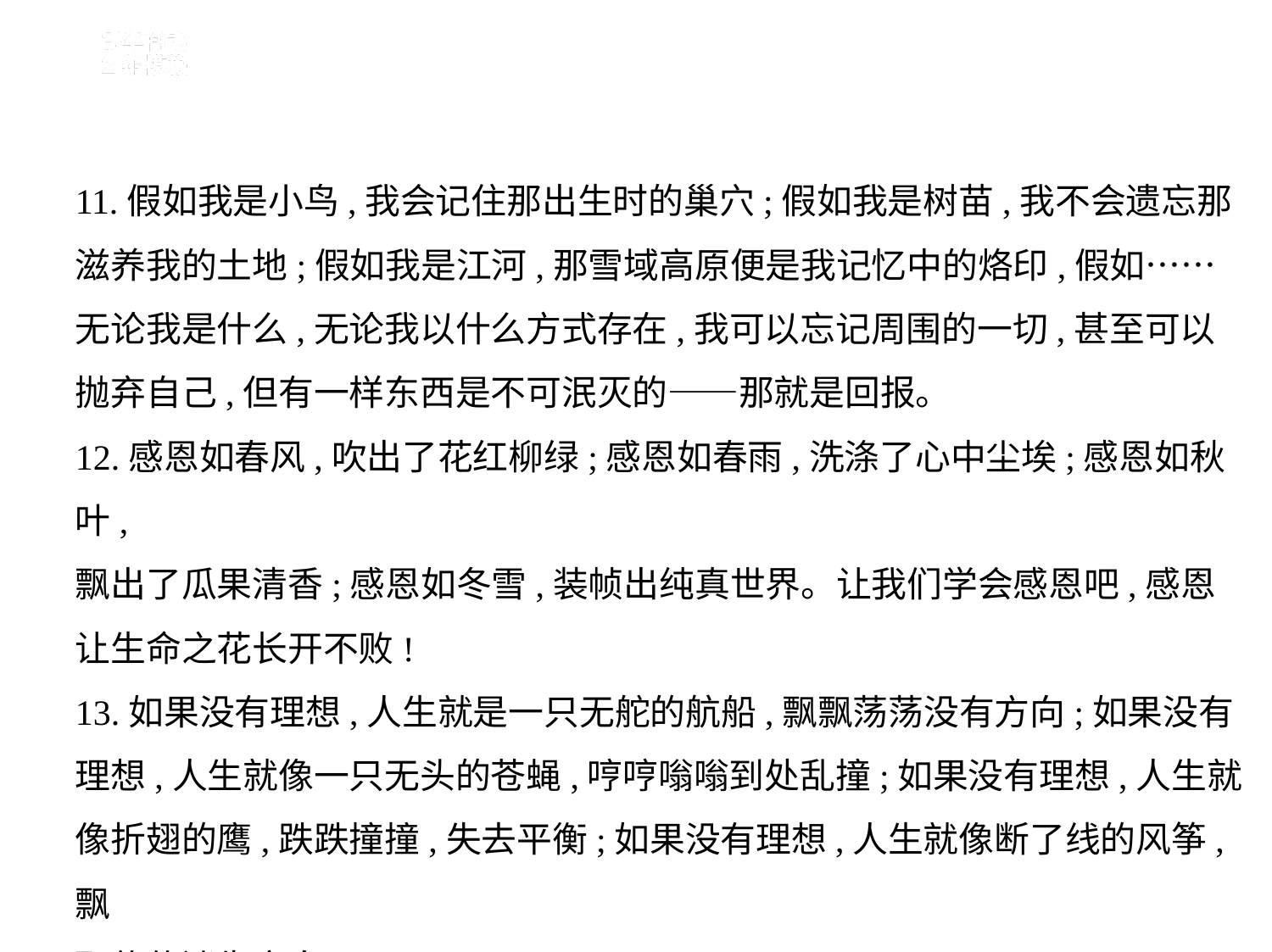

11.假如我是小鸟,我会记住那出生时的巢穴;假如我是树苗,我不会遗忘那
滋养我的土地;假如我是江河,那雪域高原便是我记忆中的烙印,假如……
无论我是什么,无论我以什么方式存在,我可以忘记周围的一切,甚至可以
抛弃自己,但有一样东西是不可泯灭的——那就是回报。
12.感恩如春风,吹出了花红柳绿;感恩如春雨,洗涤了心中尘埃;感恩如秋叶,
飘出了瓜果清香;感恩如冬雪,装帧出纯真世界。让我们学会感恩吧,感恩
让生命之花长开不败!
13.如果没有理想,人生就是一只无舵的航船,飘飘荡荡没有方向;如果没有
理想,人生就像一只无头的苍蝇,哼哼嗡嗡到处乱撞;如果没有理想,人生就
像折翅的鹰,跌跌撞撞,失去平衡;如果没有理想,人生就像断了线的风筝,飘
飘悠悠迷失方向。